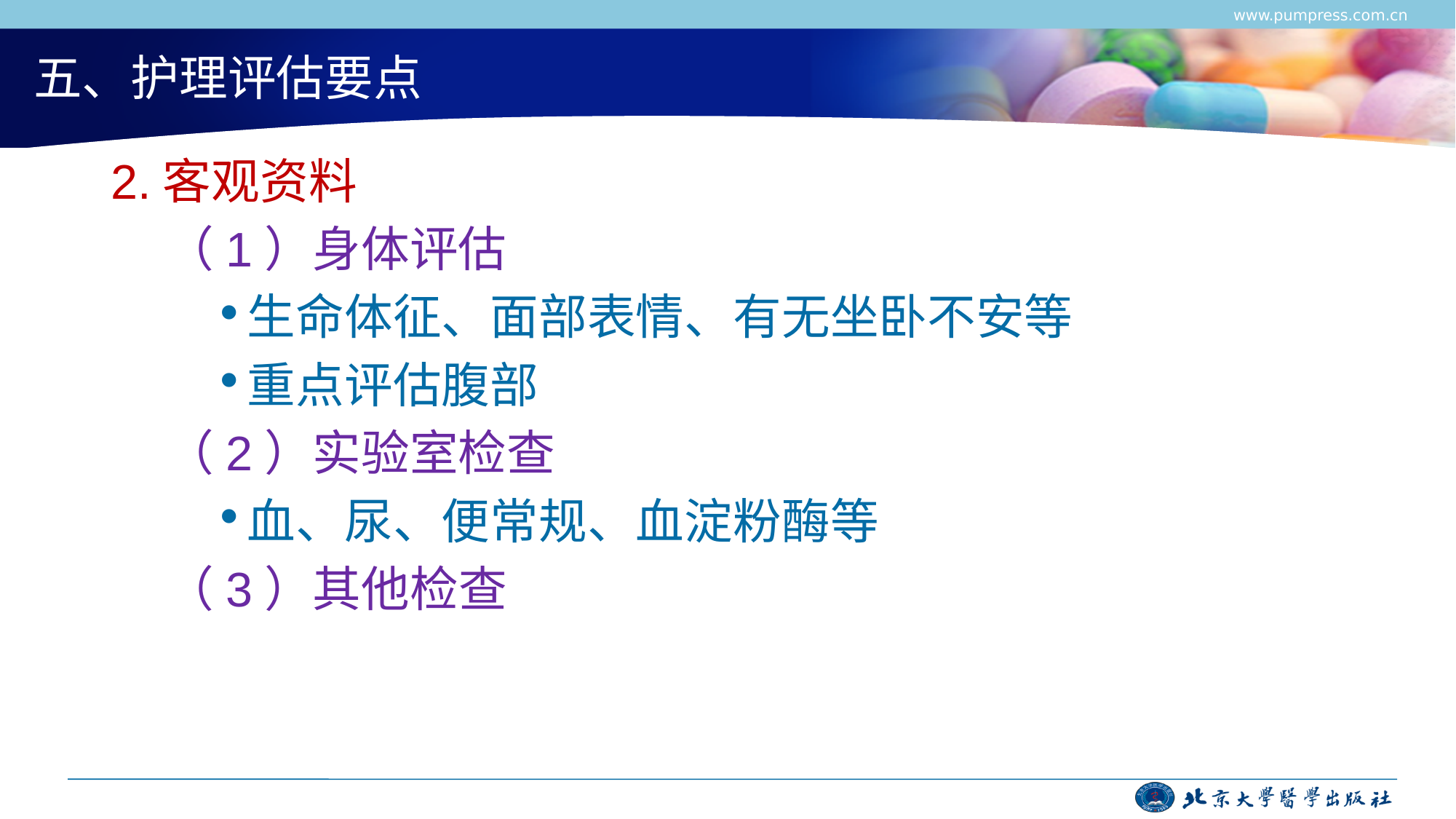

www.pumpress.com.cn
# 五、护理评估要点
2.客观资料
（1）身体评估
生命体征、面部表情、有无坐卧不安等
重点评估腹部
（2）实验室检查
血、尿、便常规、血淀粉酶等
（3）其他检查